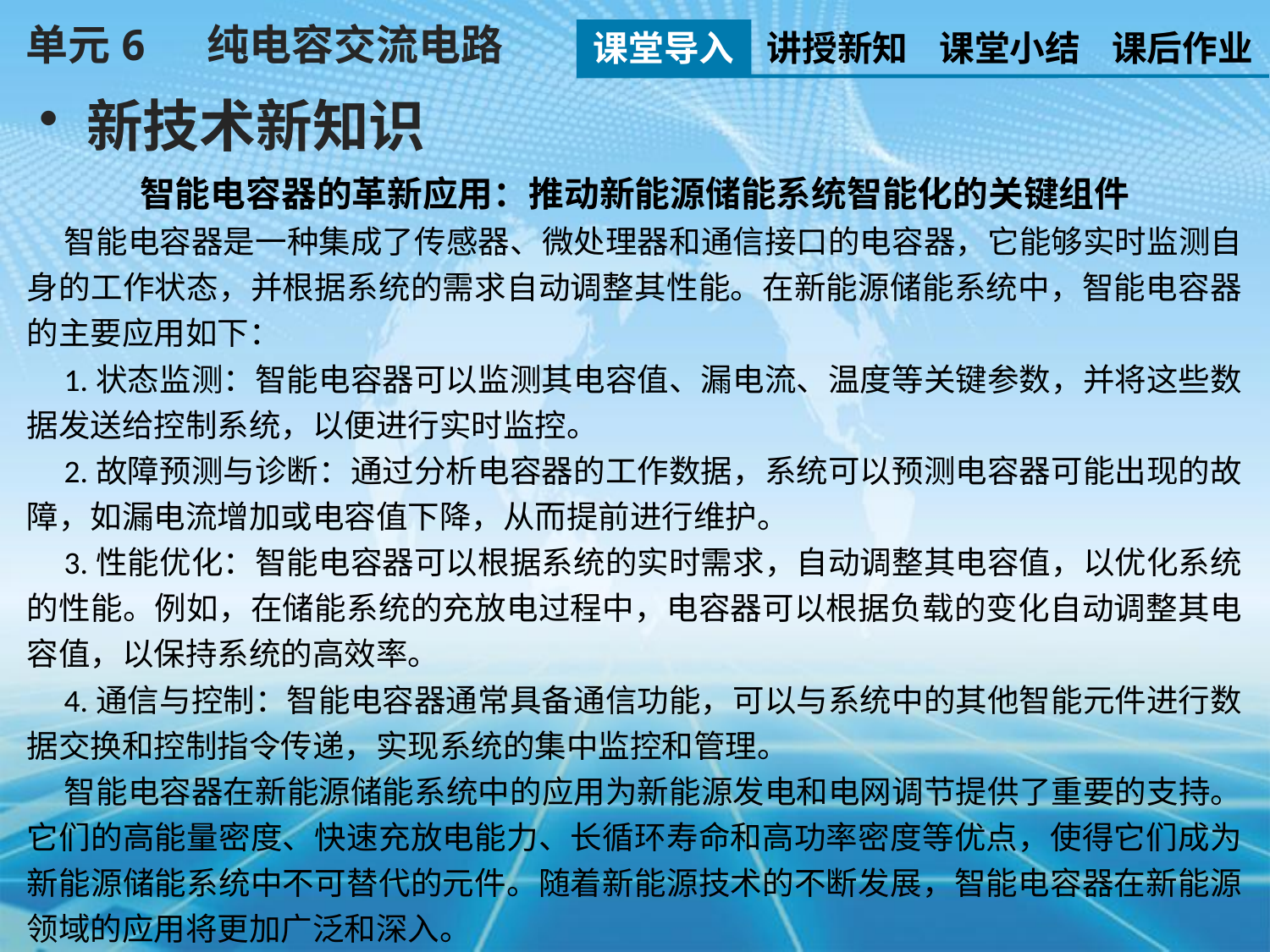

单元6  纯电容交流电路
课堂导入
讲授新知
课堂小结
课后作业
新技术新知识
智能电容器的革新应用：推动新能源储能系统智能化的关键组件
智能电容器是一种集成了传感器、微处理器和通信接口的电容器，它能够实时监测自身的工作状态，并根据系统的需求自动调整其性能。在新能源储能系统中，智能电容器的主要应用如下：
1.状态监测：智能电容器可以监测其电容值、漏电流、温度等关键参数，并将这些数据发送给控制系统，以便进行实时监控。
2.故障预测与诊断：通过分析电容器的工作数据，系统可以预测电容器可能出现的故障，如漏电流增加或电容值下降，从而提前进行维护。
3.性能优化：智能电容器可以根据系统的实时需求，自动调整其电容值，以优化系统的性能。例如，在储能系统的充放电过程中，电容器可以根据负载的变化自动调整其电容值，以保持系统的高效率。
4.通信与控制：智能电容器通常具备通信功能，可以与系统中的其他智能元件进行数据交换和控制指令传递，实现系统的集中监控和管理。
智能电容器在新能源储能系统中的应用为新能源发电和电网调节提供了重要的支持。它们的高能量密度、快速充放电能力、长循环寿命和高功率密度等优点，使得它们成为新能源储能系统中不可替代的元件。随着新能源技术的不断发展，智能电容器在新能源领域的应用将更加广泛和深入。